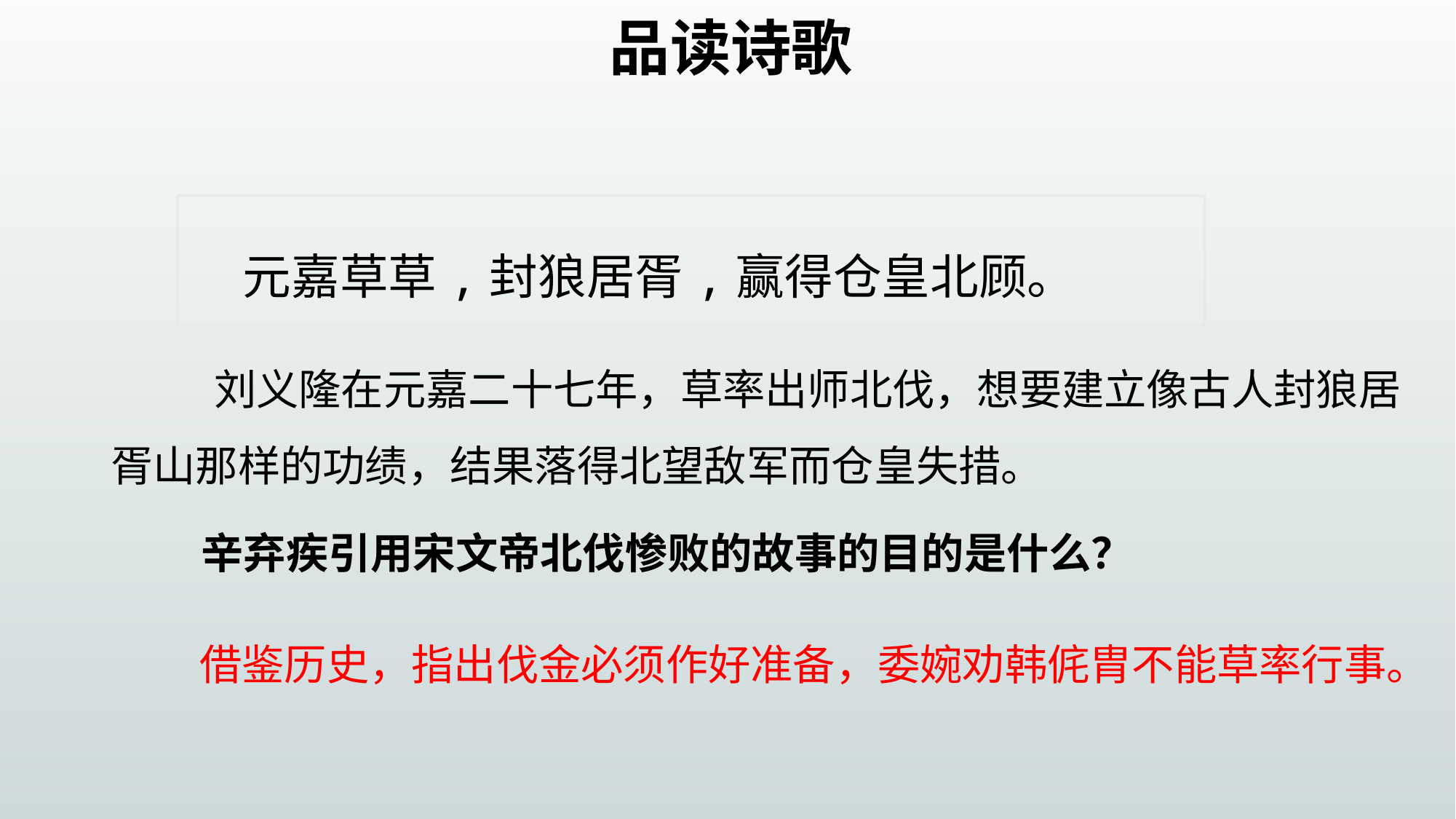

品读诗歌
元嘉草草,封狼居胥,赢得仓皇北顾。
    刘义隆在元嘉二十七年，草率出师北伐，想要建立像古人封狼居胥山那样的功绩，结果落得北望敌军而仓皇失措。
辛弃疾引用宋文帝北伐惨败的故事的目的是什么？

借鉴历史，指出伐金必须作好准备，委婉劝韩侂胄不能草率行事。